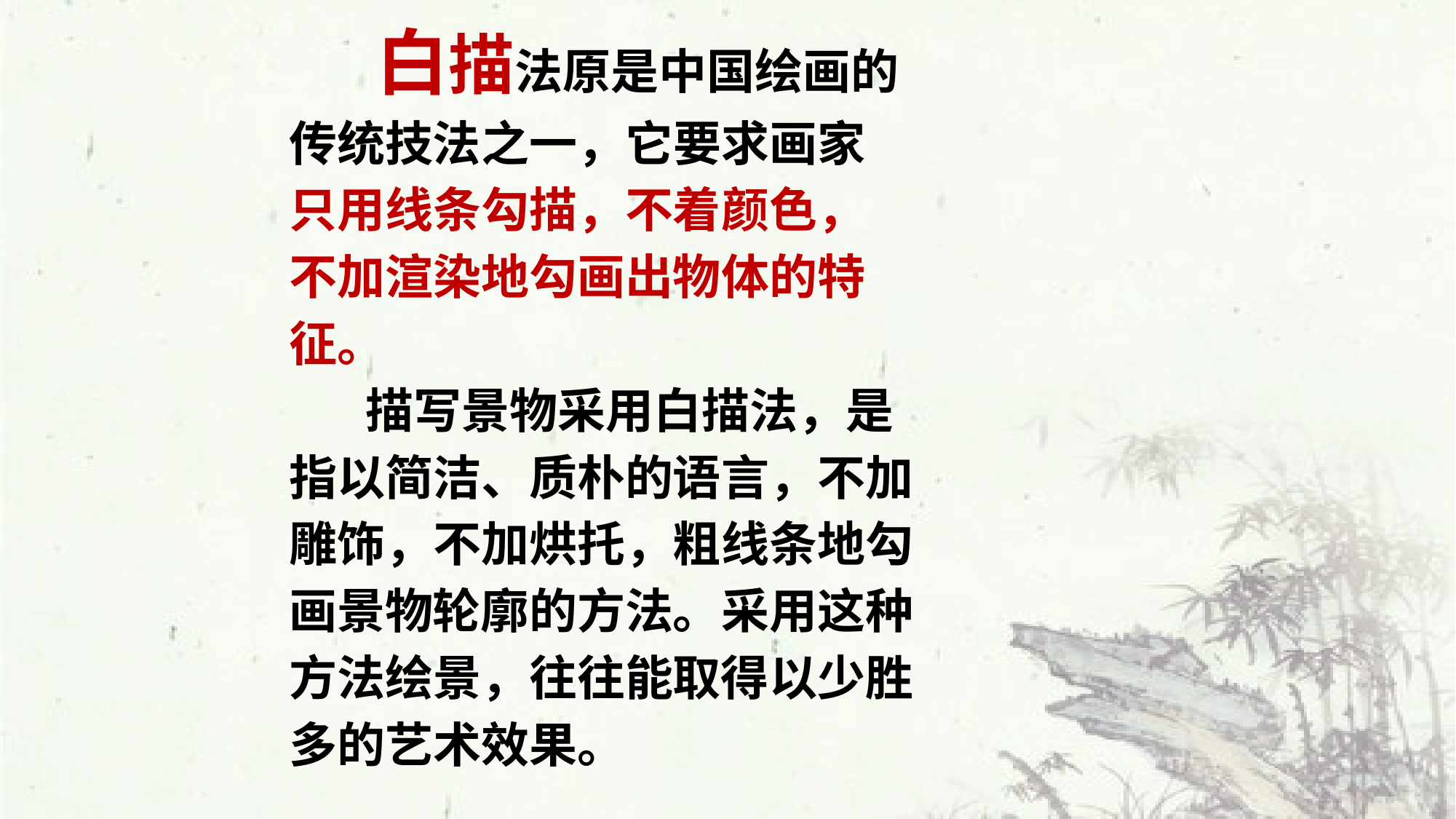

白描法原是中国绘画的
传统技法之一，它要求画家
只用线条勾描，不着颜色，
不加渲染地勾画出物体的特
征。
      描写景物采用白描法，是
指以简洁、质朴的语言，不加
雕饰，不加烘托，粗线条地勾
画景物轮廓的方法。采用这种
方法绘景，往往能取得以少胜
多的艺术效果。